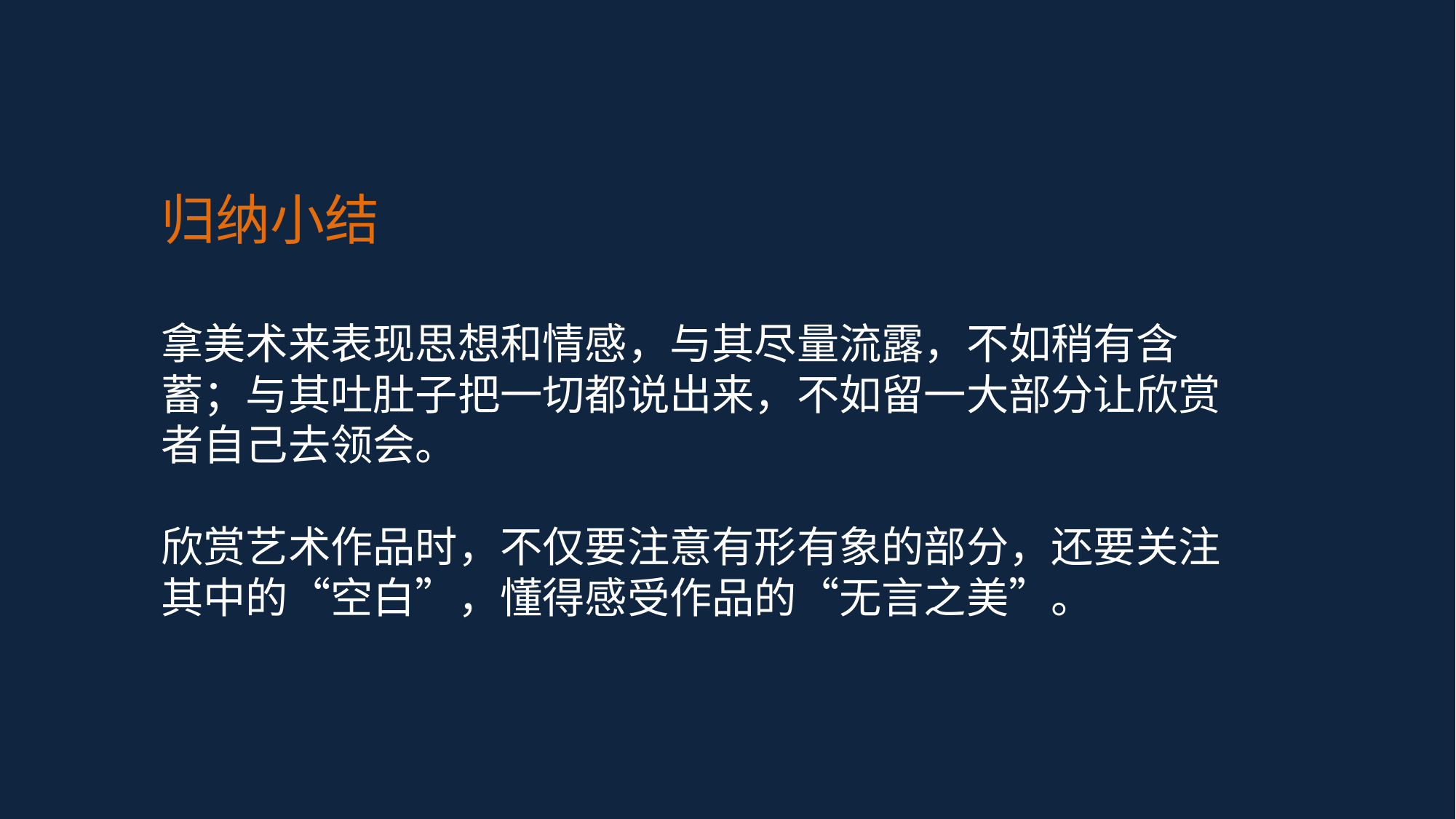

归纳小结

拿美术来表现思想和情感，与其尽量流露，不如稍有含蓄；与其吐肚子把一切都说出来，不如留一大部分让欣赏者自己去领会。

欣赏艺术作品时，不仅要注意有形有象的部分，还要关注其中的“空白”，懂得感受作品的“无言之美”。